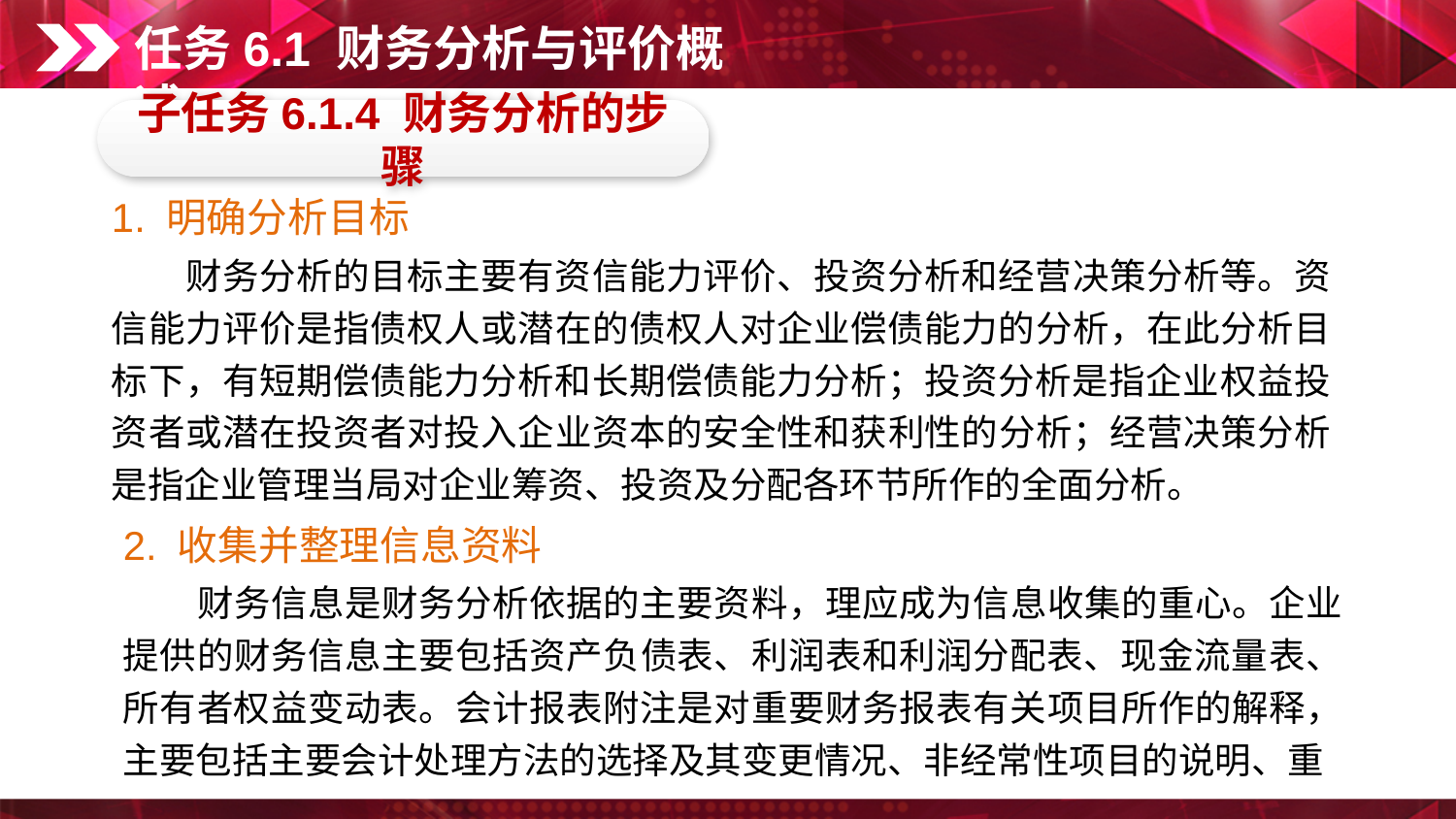

任务6.1 财务分析与评价概述

子任务6.1.4 财务分析的步骤
1. 明确分析目标
　　财务分析的目标主要有资信能力评价、投资分析和经营决策分析等。资信能力评价是指债权人或潜在的债权人对企业偿债能力的分析，在此分析目标下，有短期偿债能力分析和长期偿债能力分析；投资分析是指企业权益投资者或潜在投资者对投入企业资本的安全性和获利性的分析；经营决策分析是指企业管理当局对企业筹资、投资及分配各环节所作的全面分析。
2. 收集并整理信息资料
　　财务信息是财务分析依据的主要资料，理应成为信息收集的重心。企业提供的财务信息主要包括资产负债表、利润表和利润分配表、现金流量表、所有者权益变动表。会计报表附注是对重要财务报表有关项目所作的解释，主要包括主要会计处理方法的选择及其变更情况、非经常性项目的说明、重